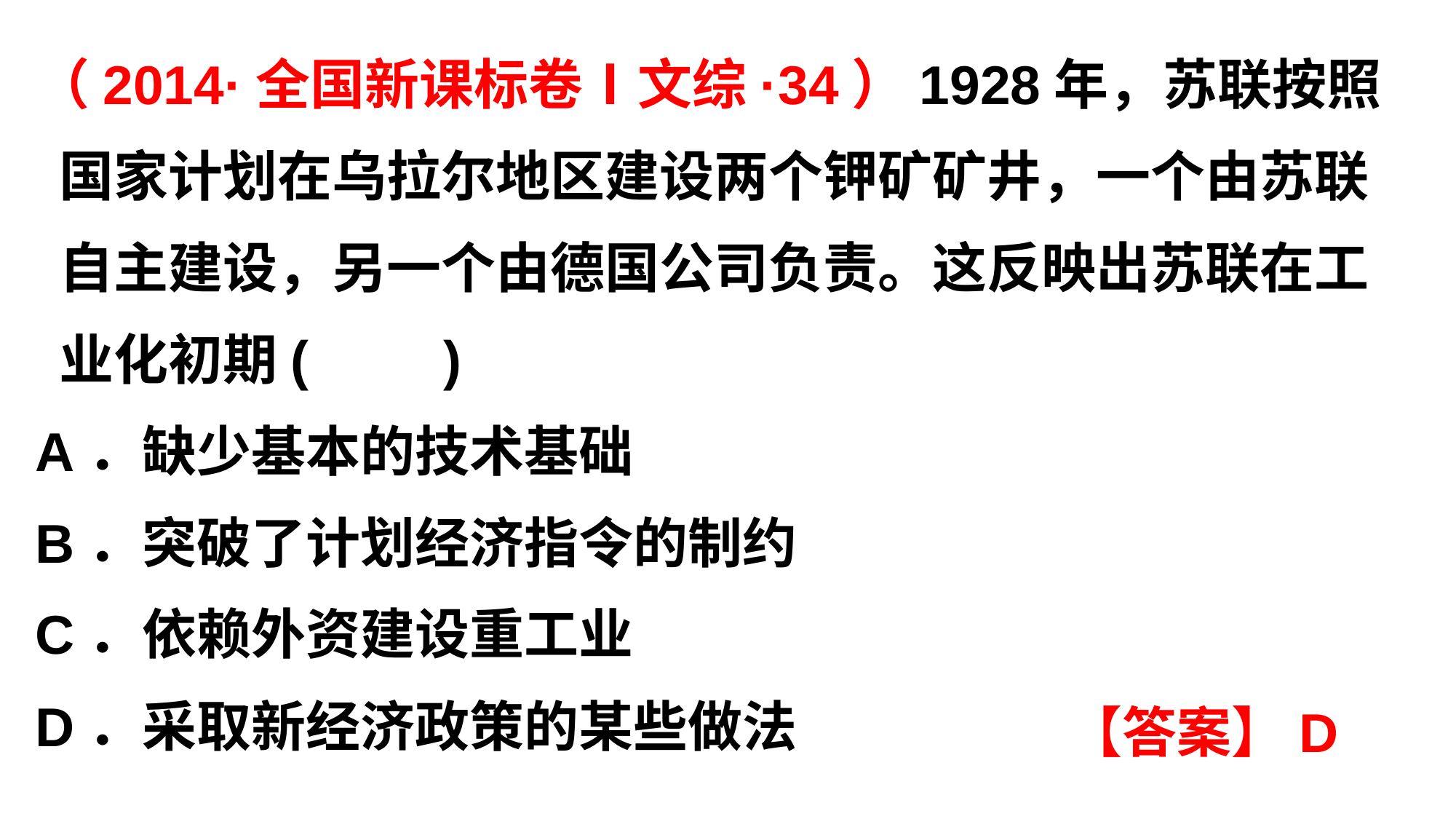

（2014·全国新课标卷Ⅰ文综·34）1928年，苏联按照国家计划在乌拉尔地区建设两个钾矿矿井，一个由苏联自主建设，另一个由德国公司负责。这反映出苏联在工业化初期(　　)
A．缺少基本的技术基础
B．突破了计划经济指令的制约
C．依赖外资建设重工业
D．采取新经济政策的某些做法
【答案】D